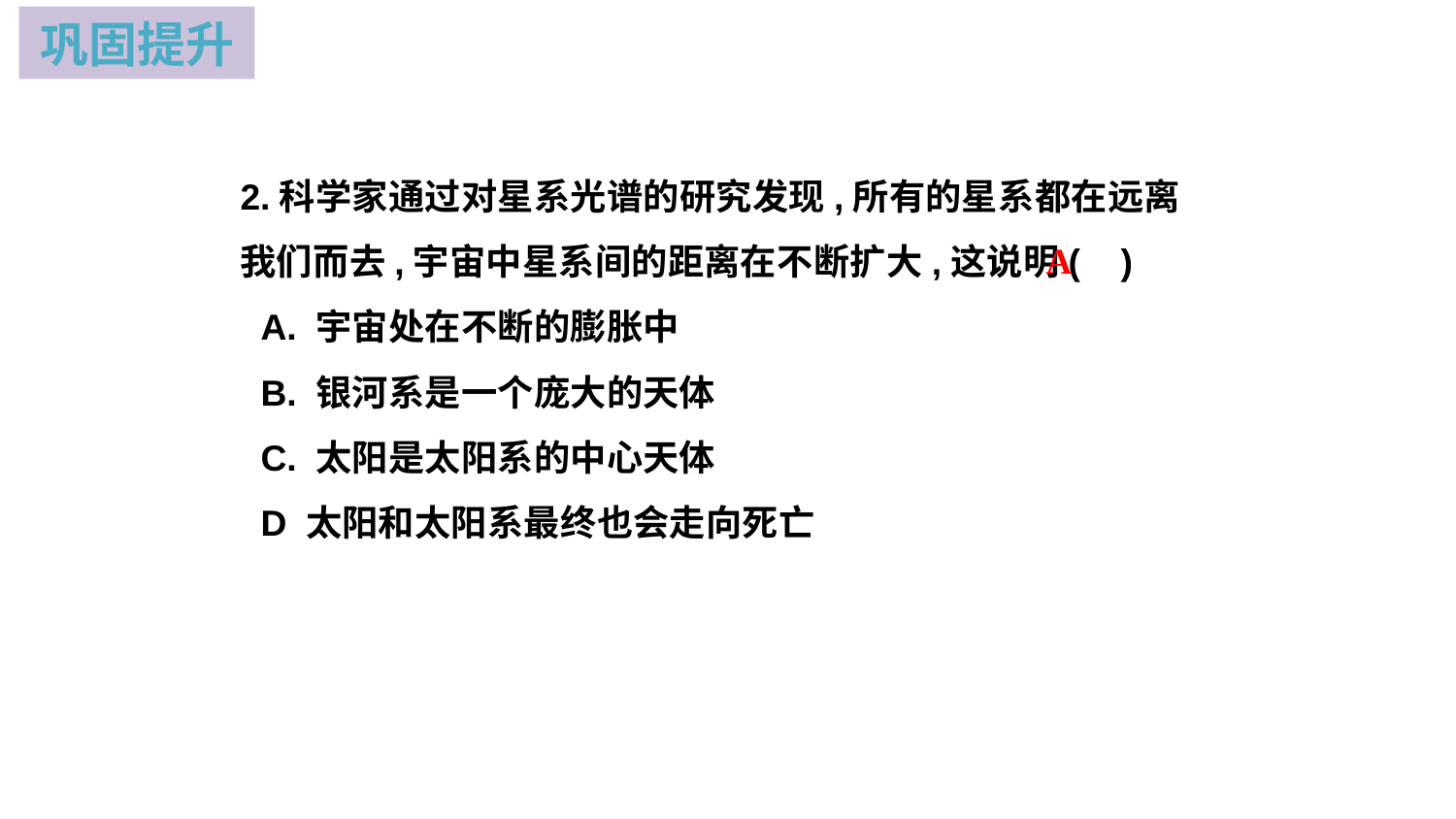

巩固提升
2.科学家通过对星系光谱的研究发现,所有的星系都在远离我们而去,宇宙中星系间的距离在不断扩大,这说明(    )
  A. 宇宙处在不断的膨胀中
  B. 银河系是一个庞大的天体
  C. 太阳是太阳系的中心天体
  D 太阳和太阳系最终也会走向死亡
A